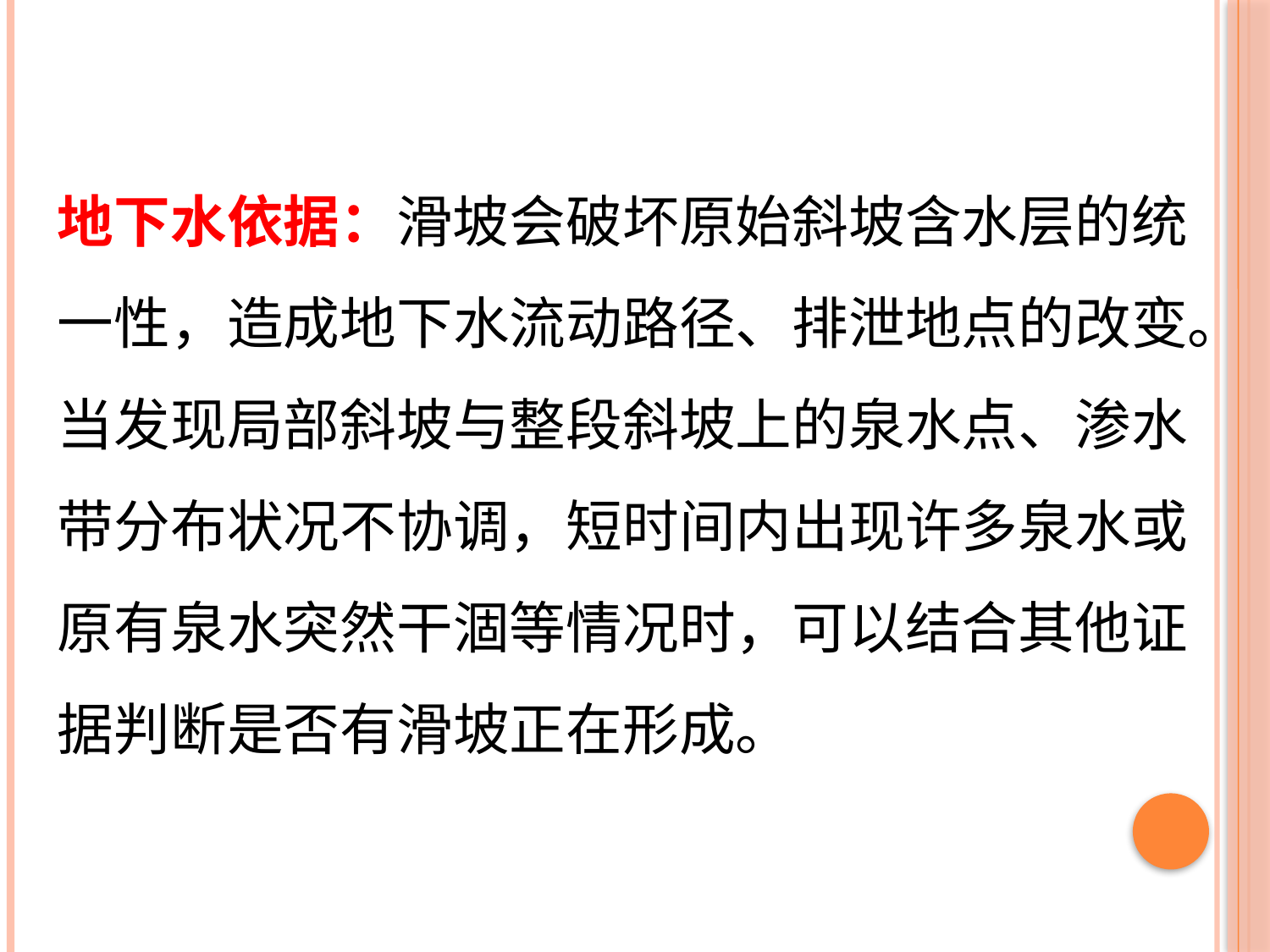

地下水依据：滑坡会破坏原始斜坡含水层的统一性，造成地下水流动路径、排泄地点的改变。当发现局部斜坡与整段斜坡上的泉水点、渗水带分布状况不协调，短时间内出现许多泉水或原有泉水突然干涸等情况时，可以结合其他证据判断是否有滑坡正在形成。